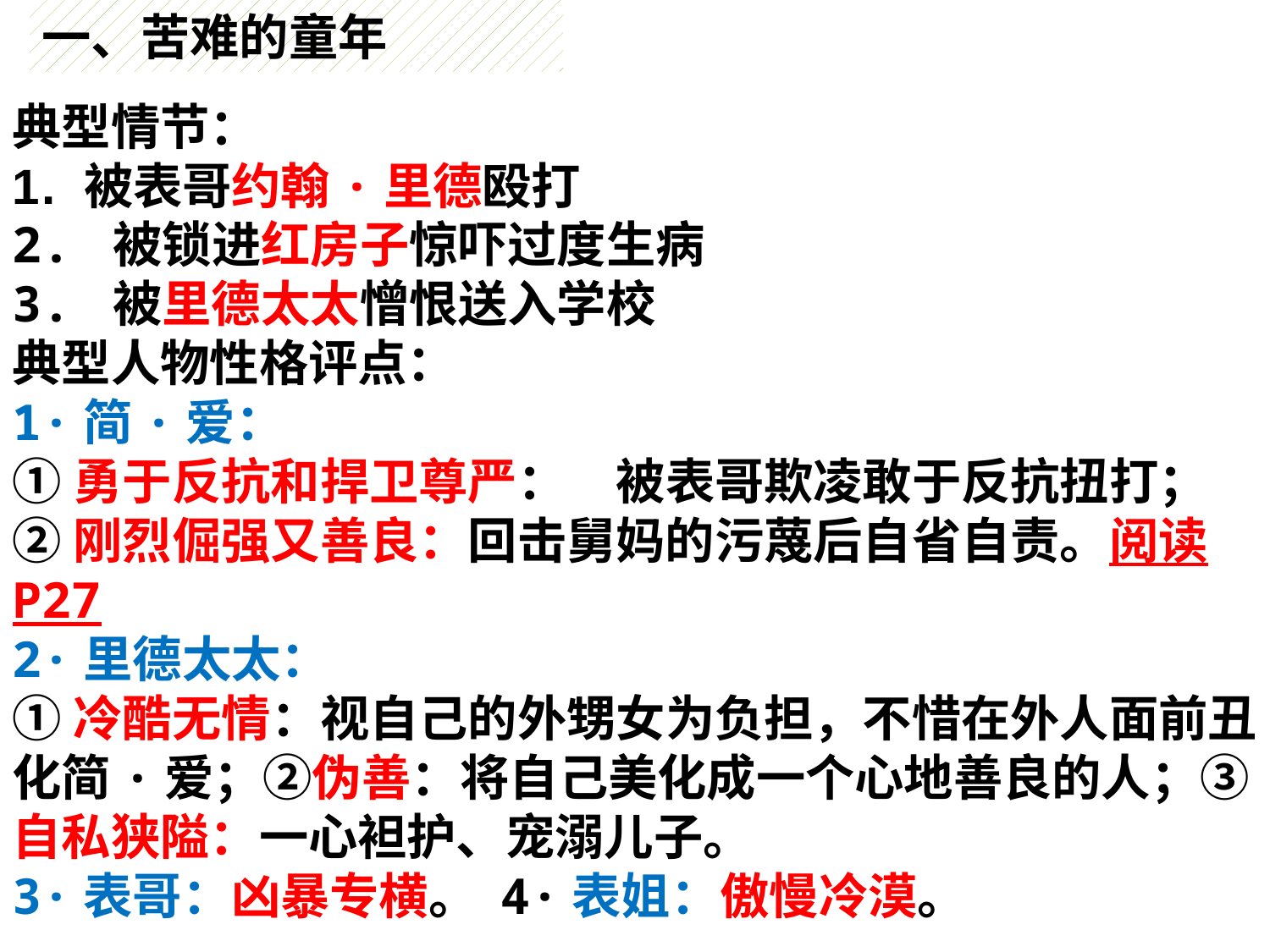

一、苦难的童年
典型情节：
被表哥约翰·里德殴打
2. 被锁进红房子惊吓过度生病
3. 被里德太太憎恨送入学校
典型人物性格评点：
1·简·爱：
①勇于反抗和捍卫尊严：　被表哥欺凌敢于反抗扭打；
②刚烈倔强又善良：回击舅妈的污蔑后自省自责。阅读P27
2·里德太太：
①冷酷无情：视自己的外甥女为负担，不惜在外人面前丑化简·爱；②伪善：将自己美化成一个心地善良的人；③自私狭隘：一心袒护、宠溺儿子。
3·表哥：凶暴专横。 4·表姐：傲慢冷漠。